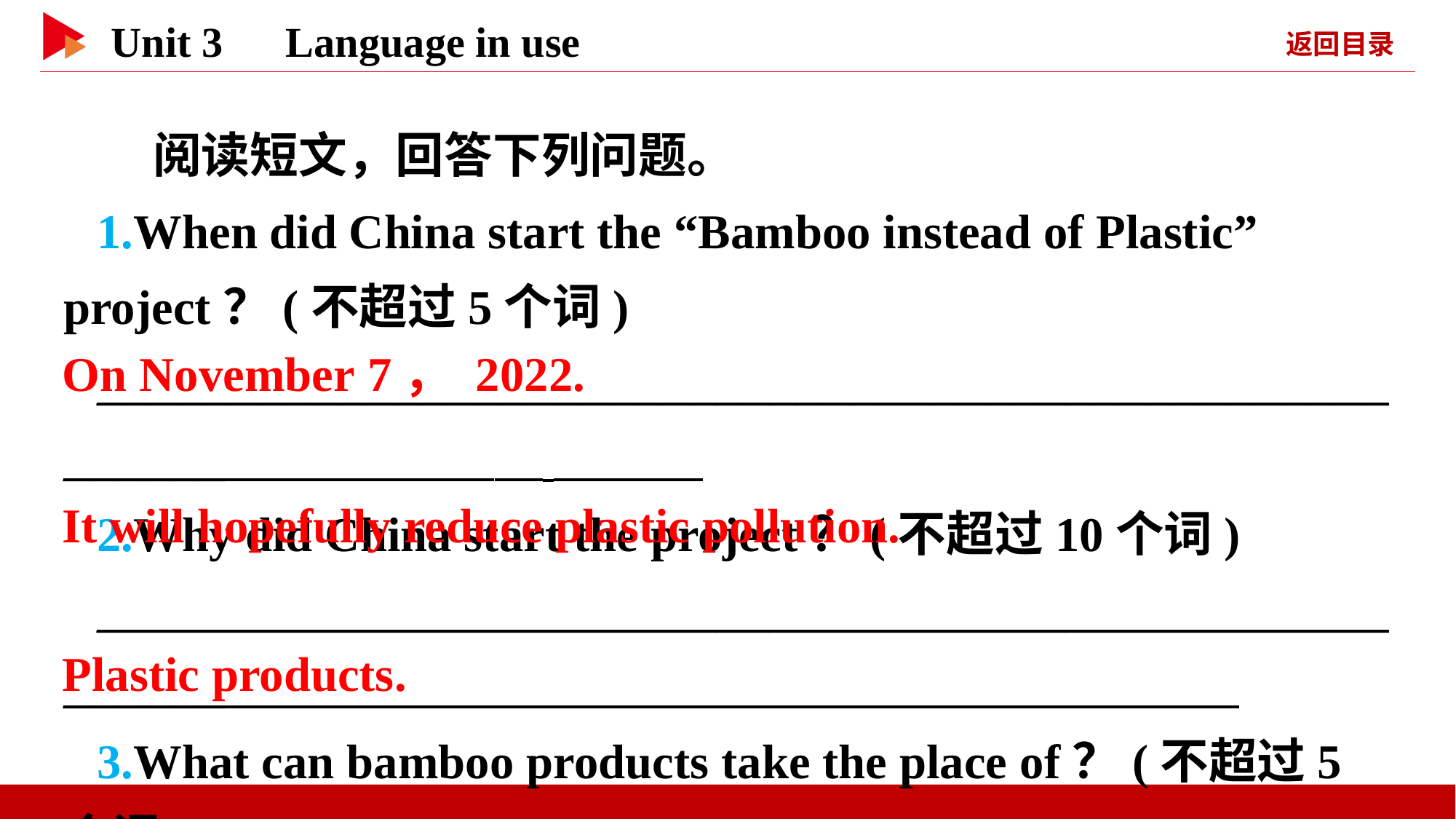

阅读短文，回答下列问题。
1.When did China start the “Bamboo instead of Plastic” project？(不超过5个词)
______________________________________________________
2.Why did China start the project？(不超过10个词)
______________________________________________________
3.What can bamboo products take the place of？(不超过5个词)
______________________________________________________
On November 7， 2022.
It will hopefully reduce plastic pollution.
Plastic products.